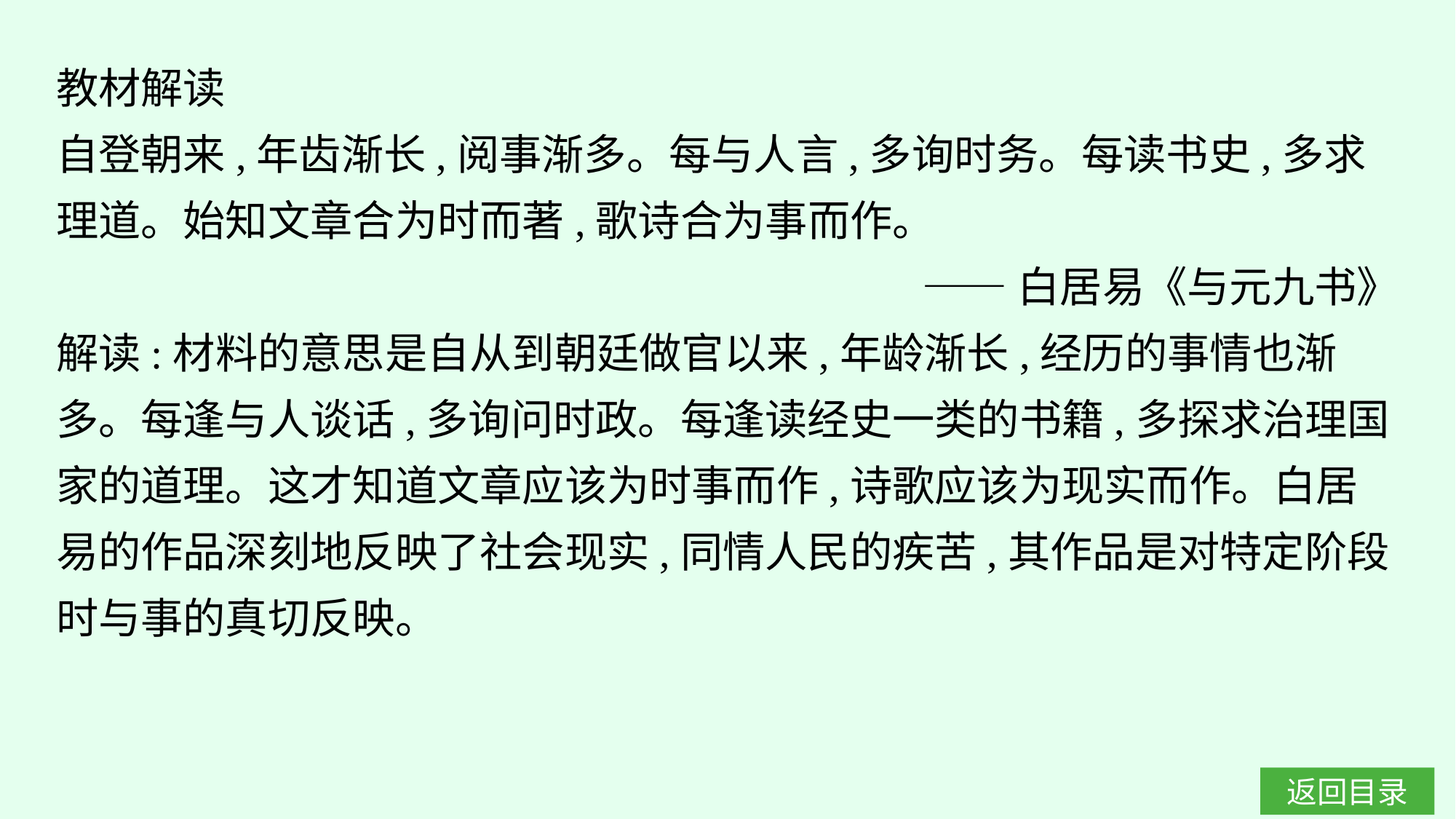

教材解读
自登朝来,年齿渐长,阅事渐多。每与人言,多询时务。每读书史,多求理道。始知文章合为时而著,歌诗合为事而作。
——白居易《与元九书》
解读:材料的意思是自从到朝廷做官以来,年龄渐长,经历的事情也渐多。每逢与人谈话,多询问时政。每逢读经史一类的书籍,多探求治理国家的道理。这才知道文章应该为时事而作,诗歌应该为现实而作。白居易的作品深刻地反映了社会现实,同情人民的疾苦,其作品是对特定阶段时与事的真切反映。